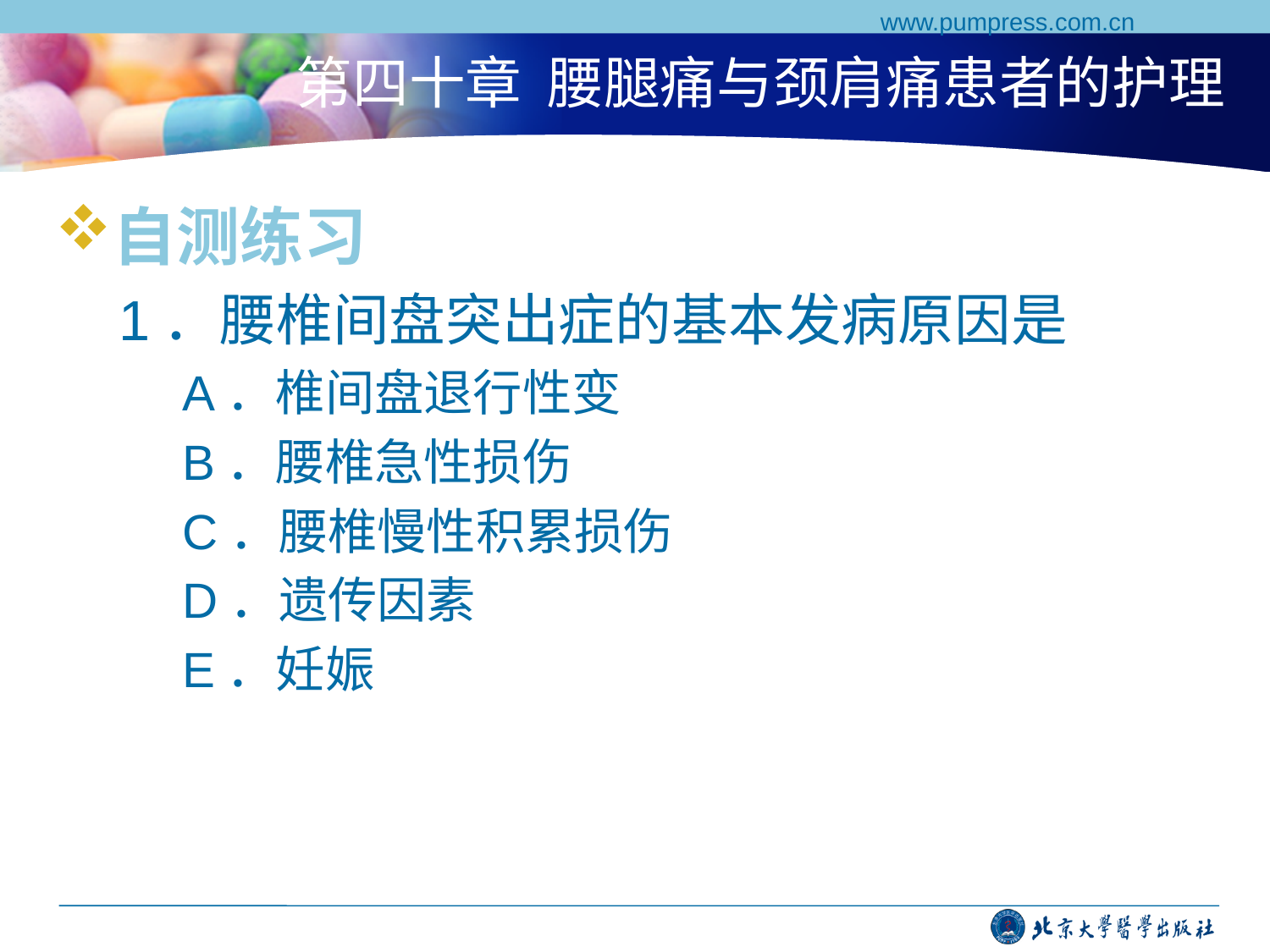

www.pumpress.com.cn
# 第四十章  腰腿痛与颈肩痛患者的护理
自测练习
1．腰椎间盘突出症的基本发病原因是
A．椎间盘退行性变
B．腰椎急性损伤
C．腰椎慢性积累损伤
D．遗传因素
E．妊娠